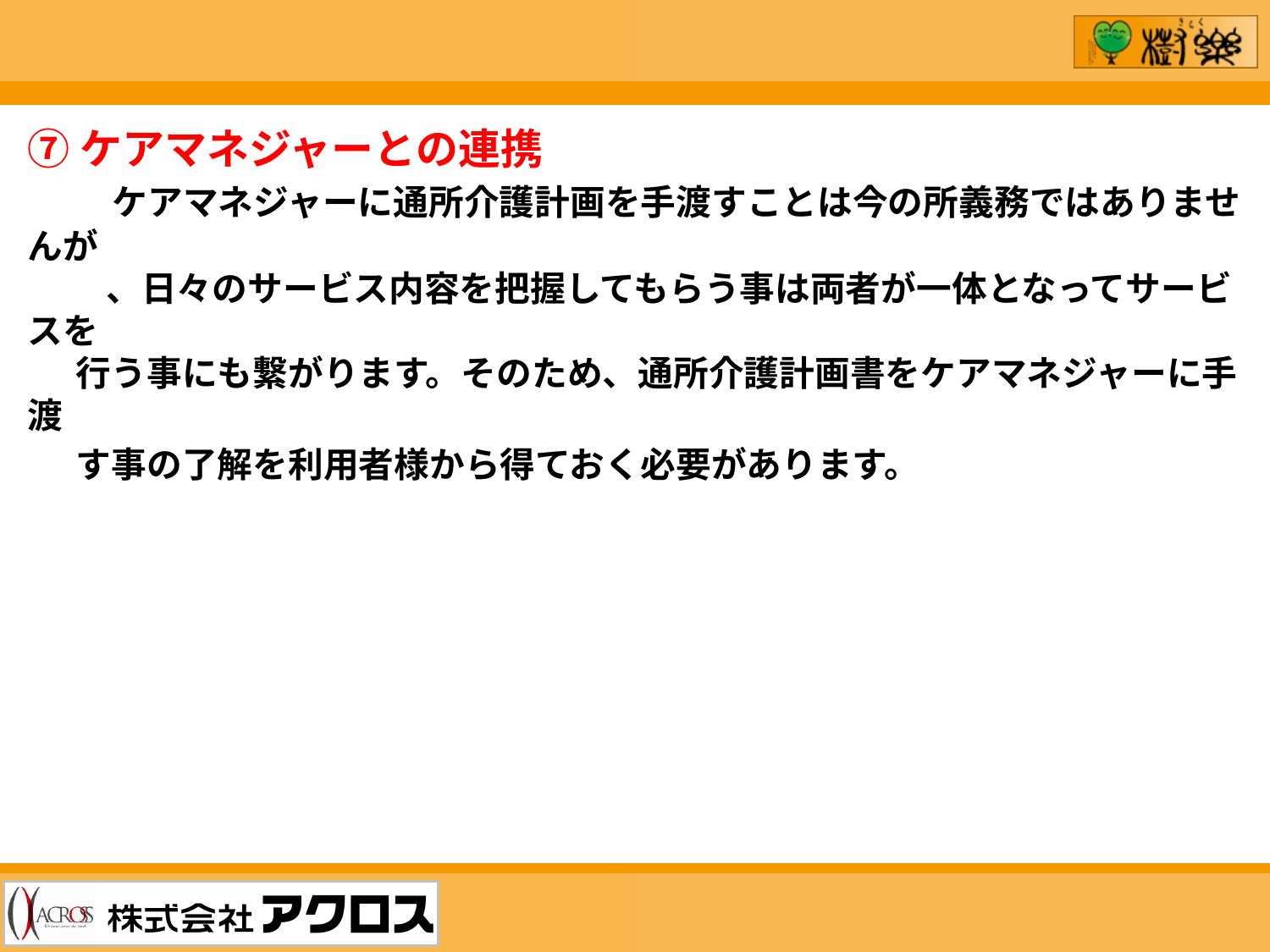

⑦ケアマネジャーとの連携
　　ケアマネジャーに通所介護計画を手渡すことは今の所義務ではありませんが
　　 、日々のサービス内容を把握してもらう事は両者が一体となってサービスを
     行う事にも繋がります。そのため、通所介護計画書をケアマネジャーに手渡
     す事の了解を利用者様から得ておく必要があります。